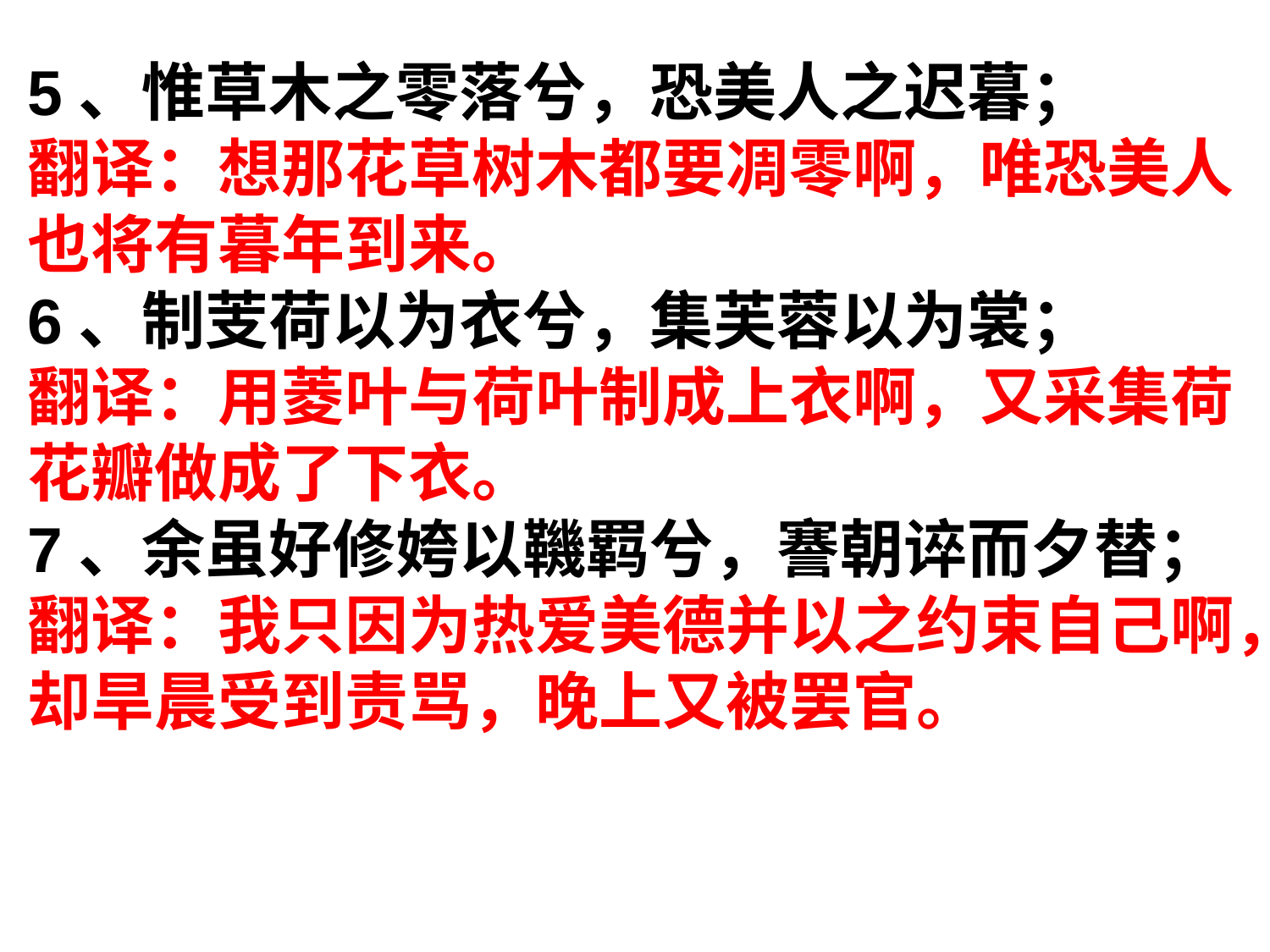

5、惟草木之零落兮，恐美人之迟暮；
翻译：想那花草树木都要凋零啊，唯恐美人也将有暮年到来。
6、制芰荷以为衣兮，集芙蓉以为裳；
翻译：用菱叶与荷叶制成上衣啊，又采集荷花瓣做成了下衣。
7、余虽好修姱以鞿羁兮，謇朝谇而夕替；
翻译：我只因为热爱美德并以之约束自己啊，却旱晨受到责骂，晚上又被罢官。